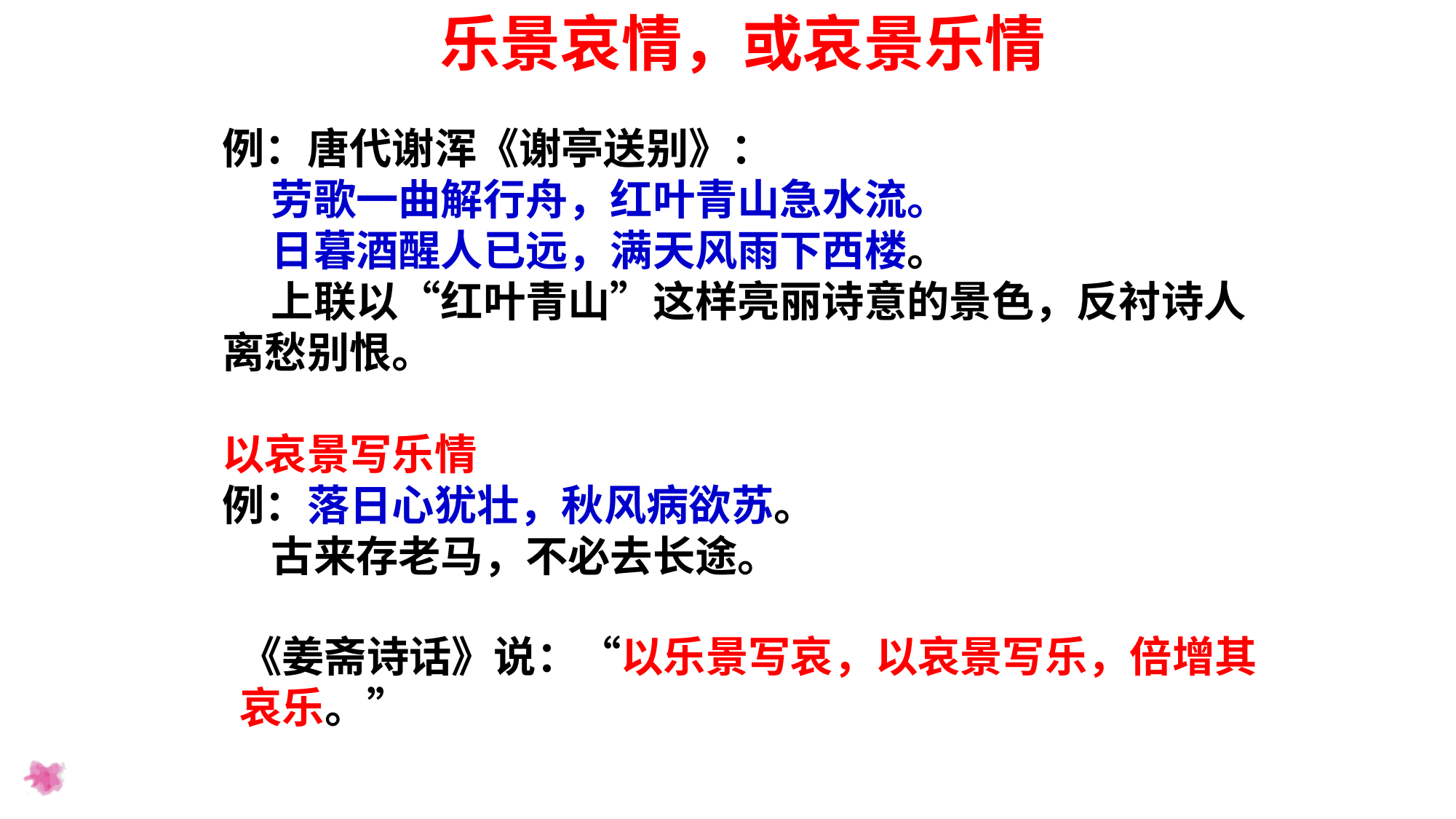

乐景哀情，或哀景乐情

例：唐代谢浑《谢亭送别》：
    劳歌一曲解行舟，红叶青山急水流。
    日暮酒醒人已远，满天风雨下西楼。
    上联以“红叶青山”这样亮丽诗意的景色，反衬诗人离愁别恨。

以哀景写乐情
例：落日心犹壮，秋风病欲苏。
    古来存老马，不必去长途。
《姜斋诗话》说：“以乐景写哀，以哀景写乐，倍增其哀乐。”